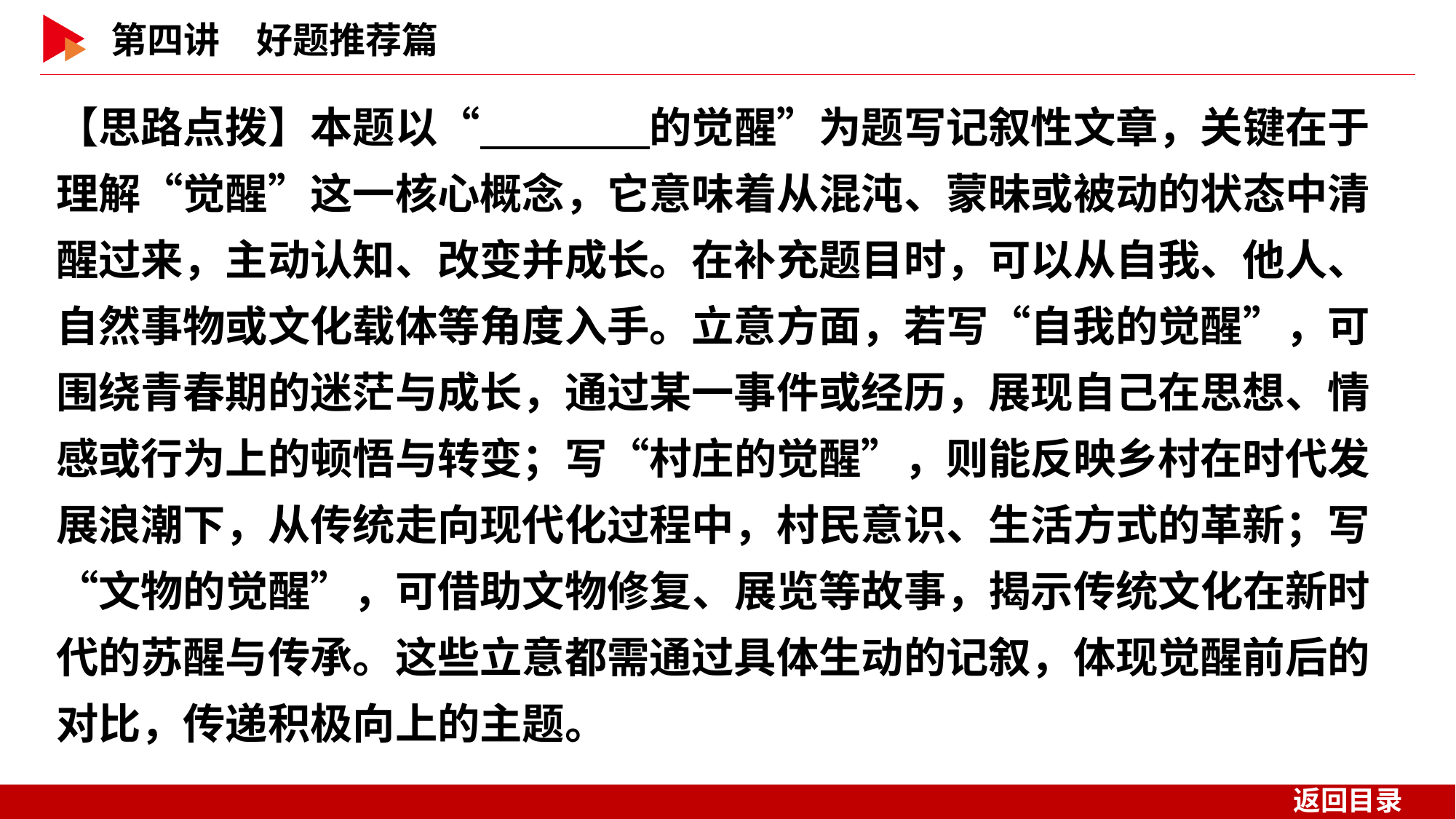

【思路点拨】本题以“　　　　的觉醒”为题写记叙性文章，关键在于理解“觉醒”这一核心概念，它意味着从混沌、蒙昧或被动的状态中清醒过来，主动认知、改变并成长。在补充题目时，可以从自我、他人、自然事物或文化载体等角度入手。立意方面，若写“自我的觉醒”，可围绕青春期的迷茫与成长，通过某一事件或经历，展现自己在思想、情感或行为上的顿悟与转变；写“村庄的觉醒”，则能反映乡村在时代发展浪潮下，从传统走向现代化过程中，村民意识、生活方式的革新；写“文物的觉醒”，可借助文物修复、展览等故事，揭示传统文化在新时代的苏醒与传承。这些立意都需通过具体生动的记叙，体现觉醒前后的对比，传递积极向上的主题。